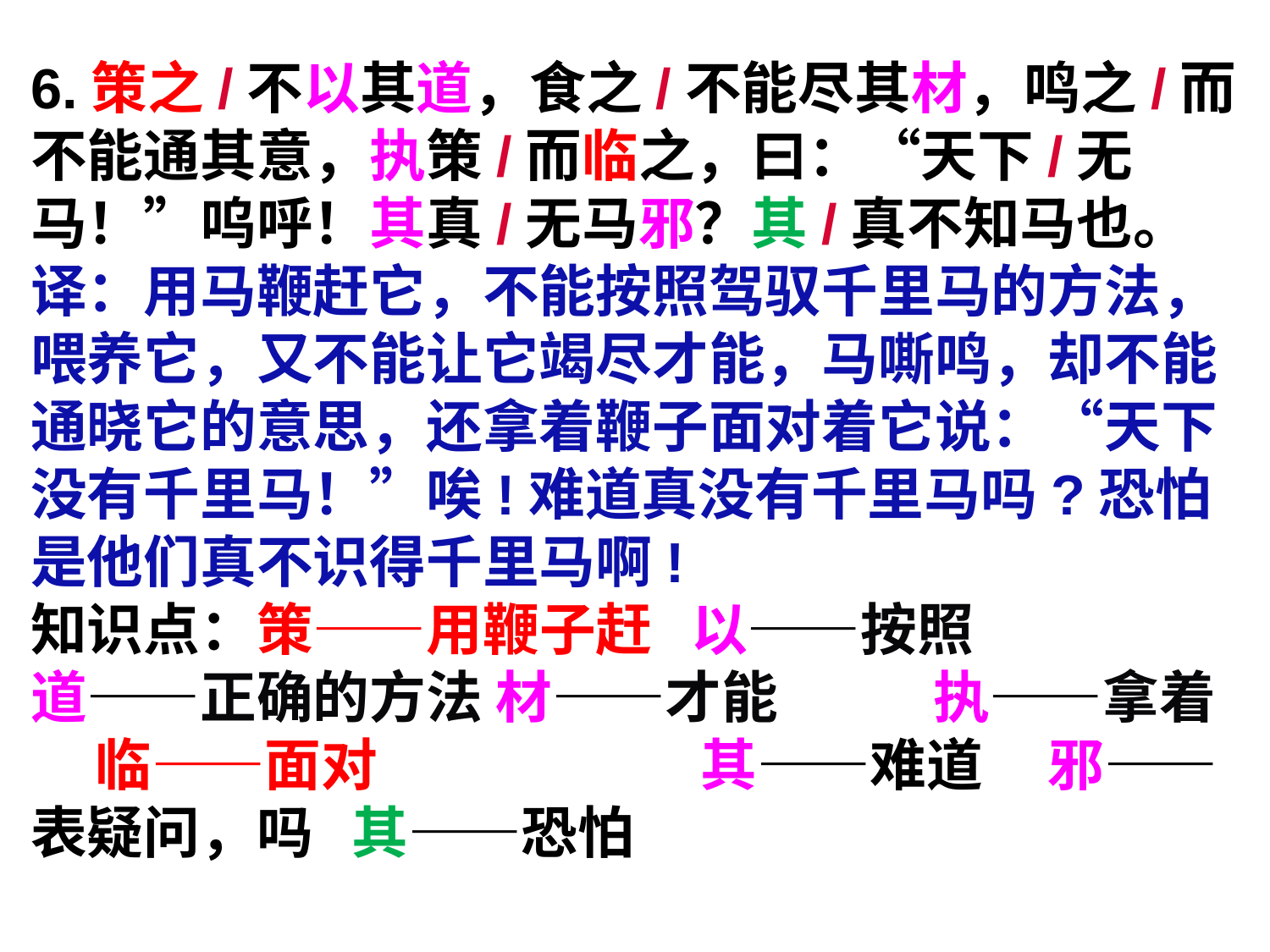

#
6.策之/不以其道，食之/不能尽其材，鸣之/而不能通其意，执策/而临之，曰：“天下/无马！”呜呼！其真/无马邪？其/真不知马也。
译：用马鞭赶它，不能按照驾驭千里马的方法，喂养它，又不能让它竭尽才能，马嘶鸣，却不能通晓它的意思，还拿着鞭子面对着它说：“天下没有千里马！”唉!难道真没有千里马吗?恐怕是他们真不识得千里马啊!
知识点：策——用鞭子赶   以——按照
道——正确的方法 材——才能            执——拿着       临——面对                         其——难道     邪——表疑问，吗   其——恐怕